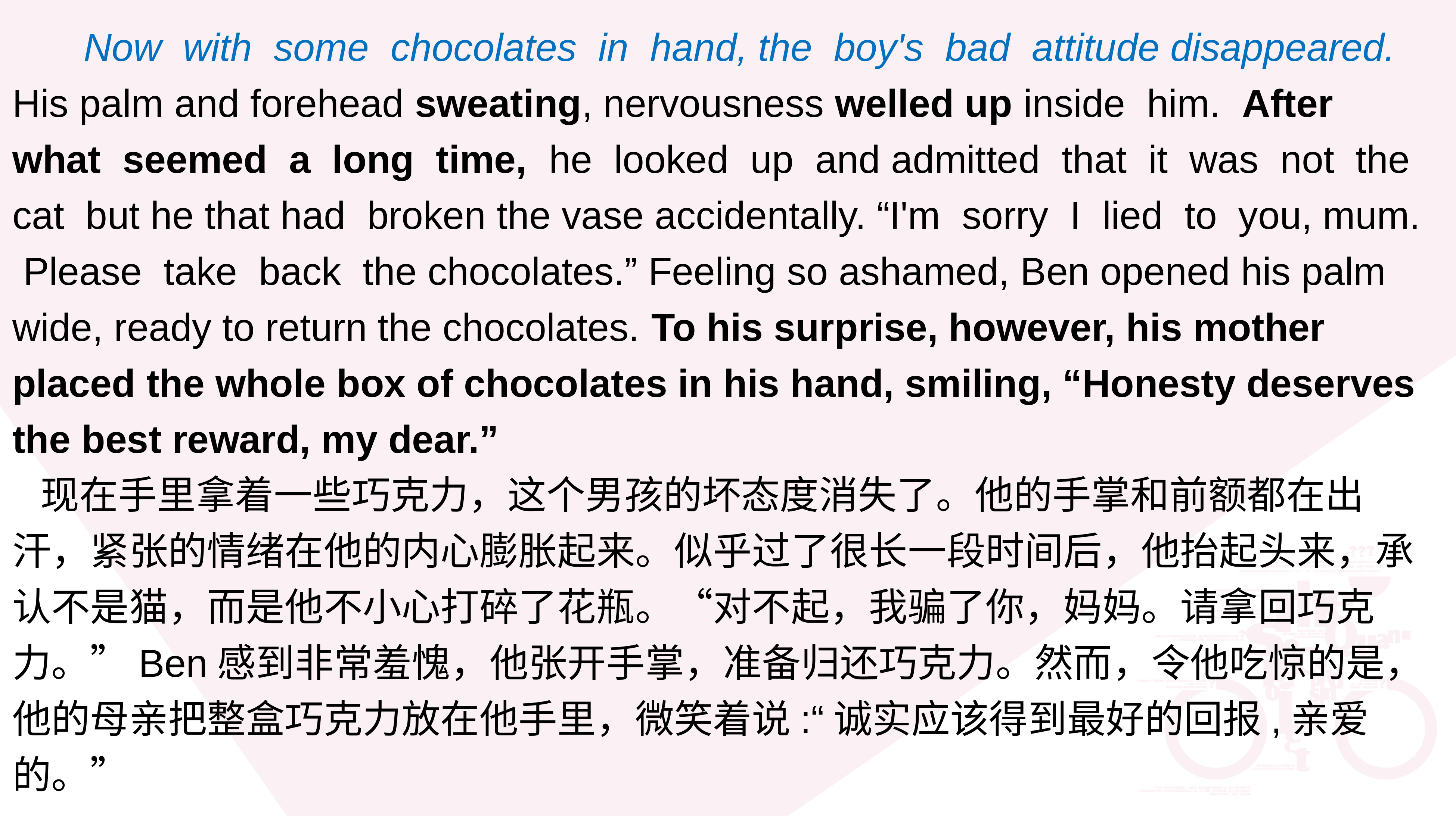

Now  with  some  chocolates  in  hand, the  boy's  bad  attitude disappeared. His palm and forehead sweating, nervousness welled up inside  him.  After  what  seemed  a  long  time,  he  looked  up  and admitted  that  it  was  not  the  cat  but he that had  broken the vase accidentally. “I'm  sorry  I  lied  to  you, mum.  Please  take  back  the chocolates.” Feeling so ashamed, Ben opened his palm wide, ready to return the chocolates. To his surprise, however, his mother placed the whole box of chocolates in his hand, smiling, “Honesty deserves the best reward, my dear.”
现在手里拿着一些巧克力，这个男孩的坏态度消失了。他的手掌和前额都在出汗，紧张的情绪在他的内心膨胀起来。似乎过了很长一段时间后，他抬起头来，承认不是猫，而是他不小心打碎了花瓶。“对不起，我骗了你，妈妈。请拿回巧克力。”Ben感到非常羞愧，他张开手掌，准备归还巧克力。然而，令他吃惊的是，他的母亲把整盒巧克力放在他手里，微笑着说:“诚实应该得到最好的回报,亲爱的。”